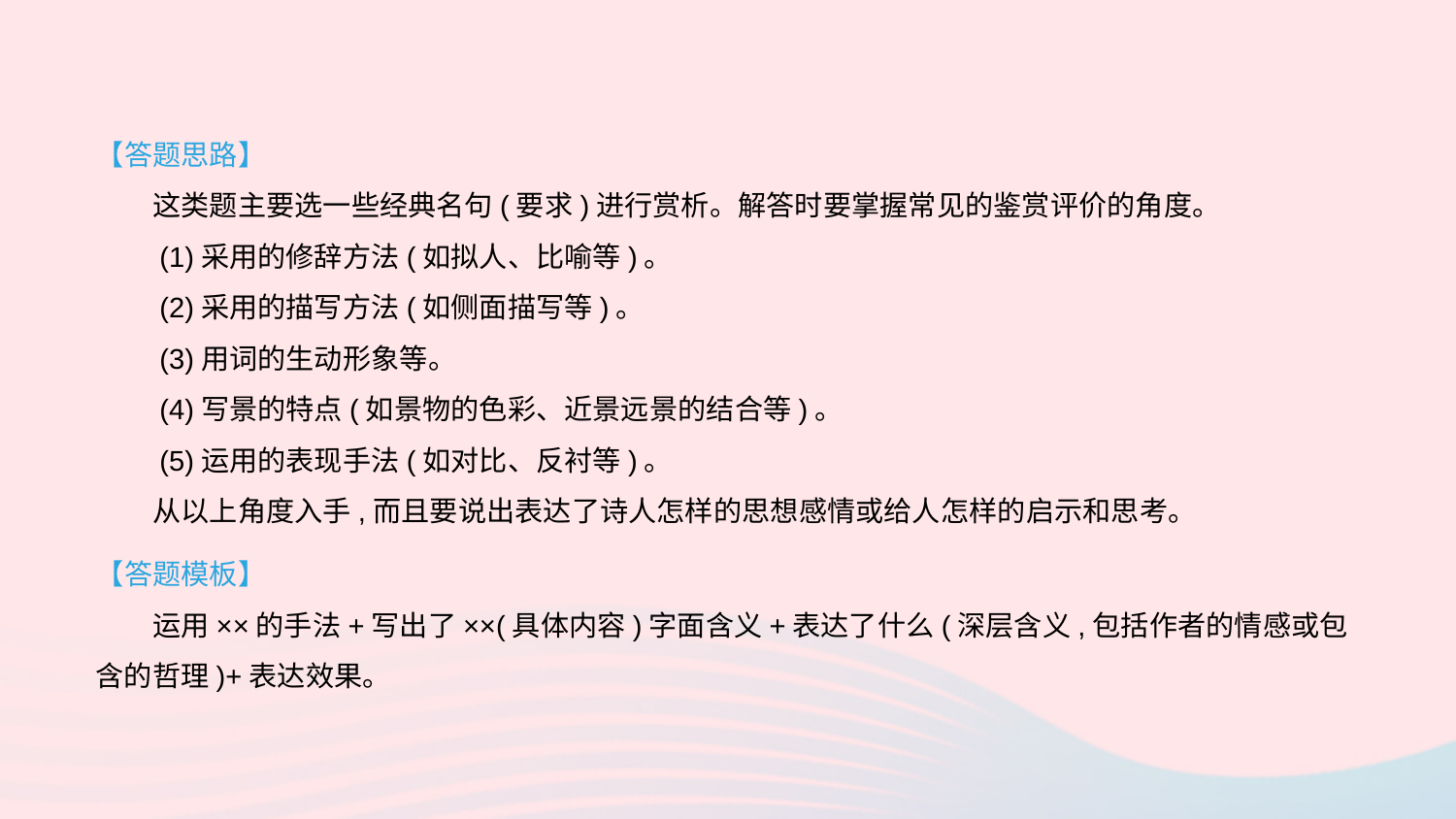

【答题思路】
　　这类题主要选一些经典名句(要求)进行赏析。解答时要掌握常见的鉴赏评价的角度。
　　(1)采用的修辞方法(如拟人、比喻等)。
　　(2)采用的描写方法(如侧面描写等)。
　　(3)用词的生动形象等。
　　(4)写景的特点(如景物的色彩、近景远景的结合等)。
　　(5)运用的表现手法(如对比、反衬等)。
　　从以上角度入手,而且要说出表达了诗人怎样的思想感情或给人怎样的启示和思考。
【答题模板】
　　运用××的手法+写出了××(具体内容)字面含义+表达了什么(深层含义,包括作者的情感或包含的哲理)+表达效果。